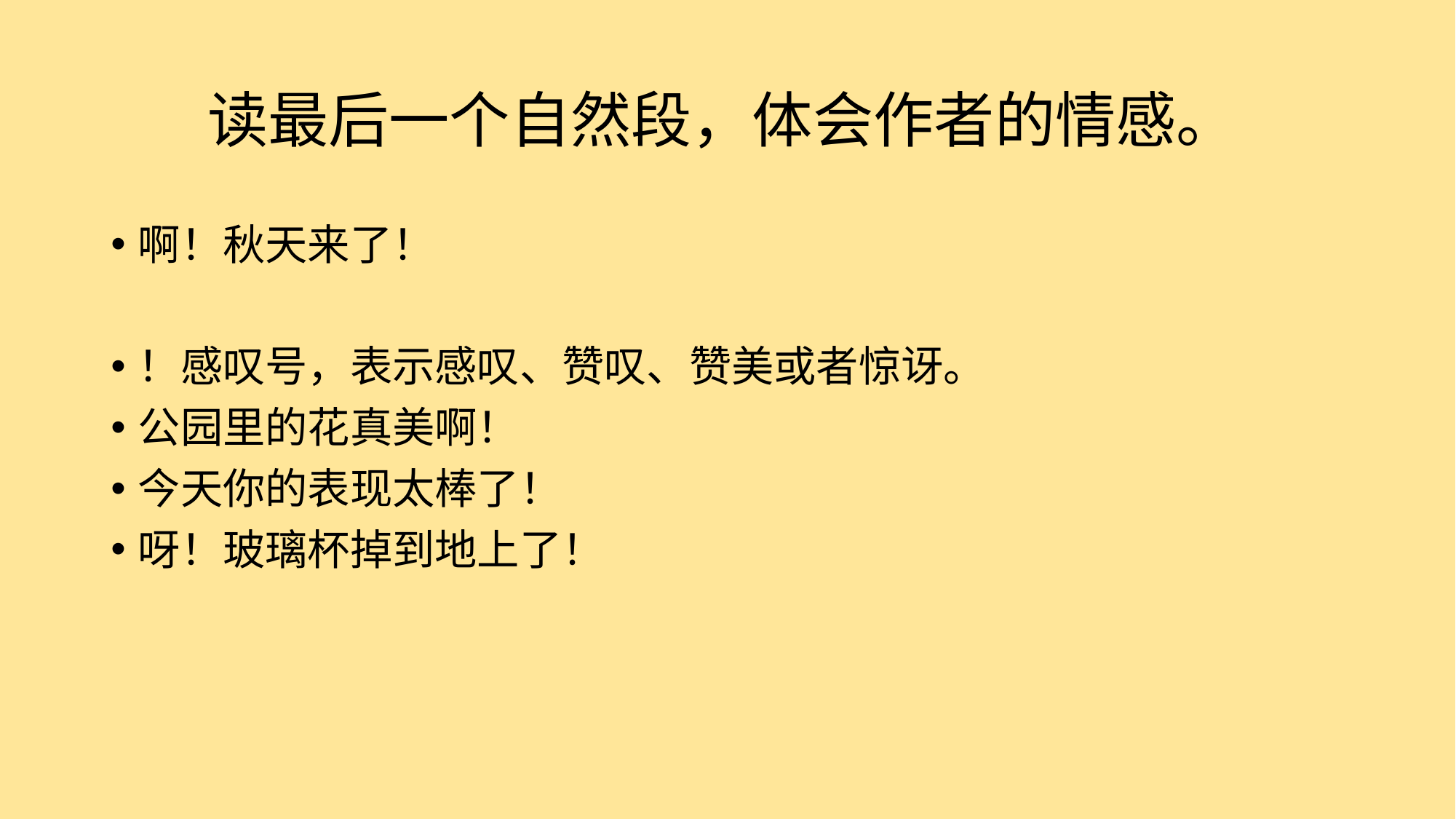

# 读最后一个自然段，体会作者的情感。
啊！秋天来了！

！感叹号，表示感叹、赞叹、赞美或者惊讶。
公园里的花真美啊！
今天你的表现太棒了！
呀！玻璃杯掉到地上了！